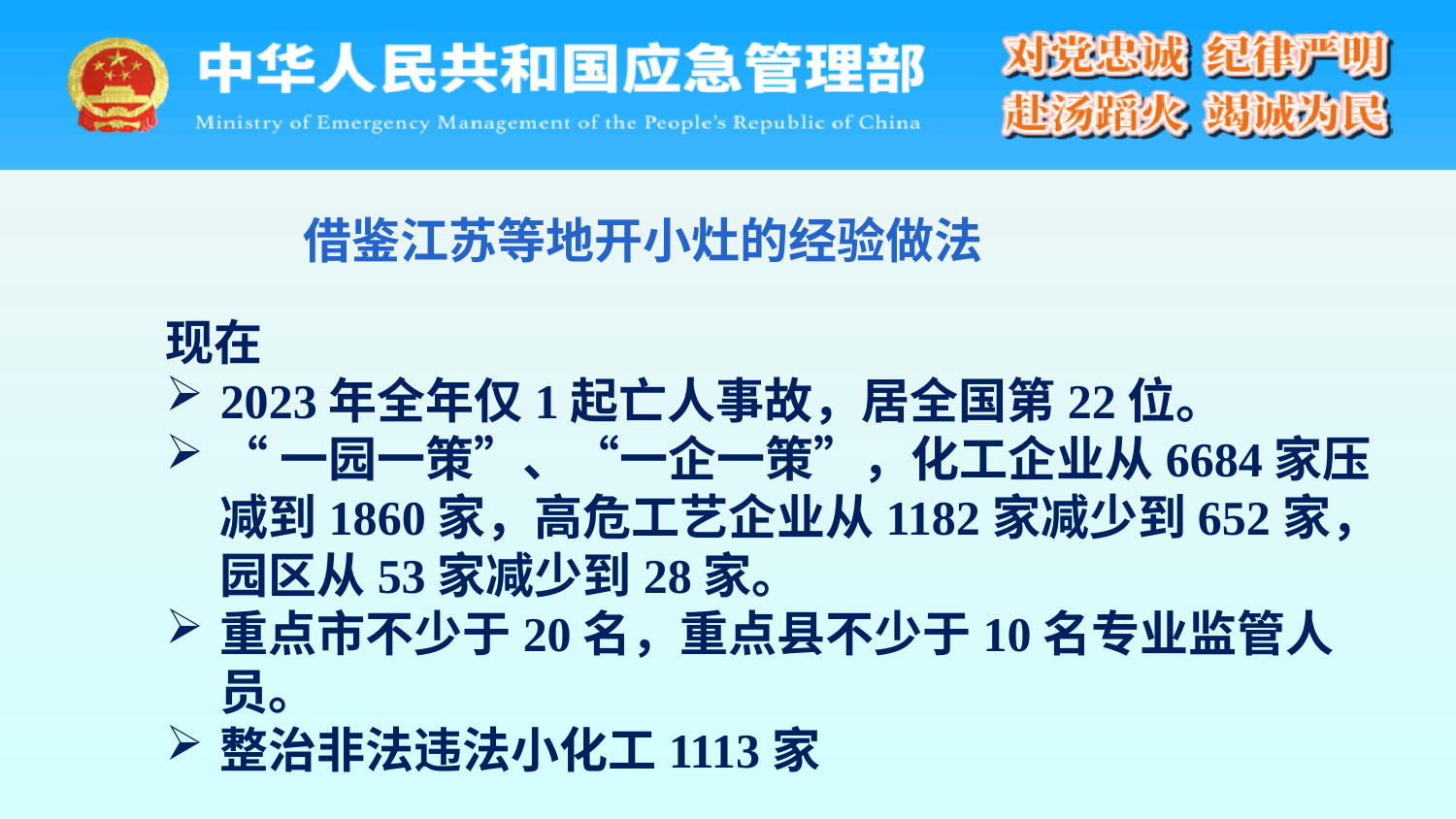

借鉴江苏等地开小灶的经验做法
现在
2023年全年仅1起亡人事故，居全国第22位。
“一园一策”、“一企一策”，化工企业从6684家压减到1860家，高危工艺企业从1182家减少到652家，园区从53家减少到28家。
重点市不少于20名，重点县不少于10名专业监管人员。
整治非法违法小化工1113家

71